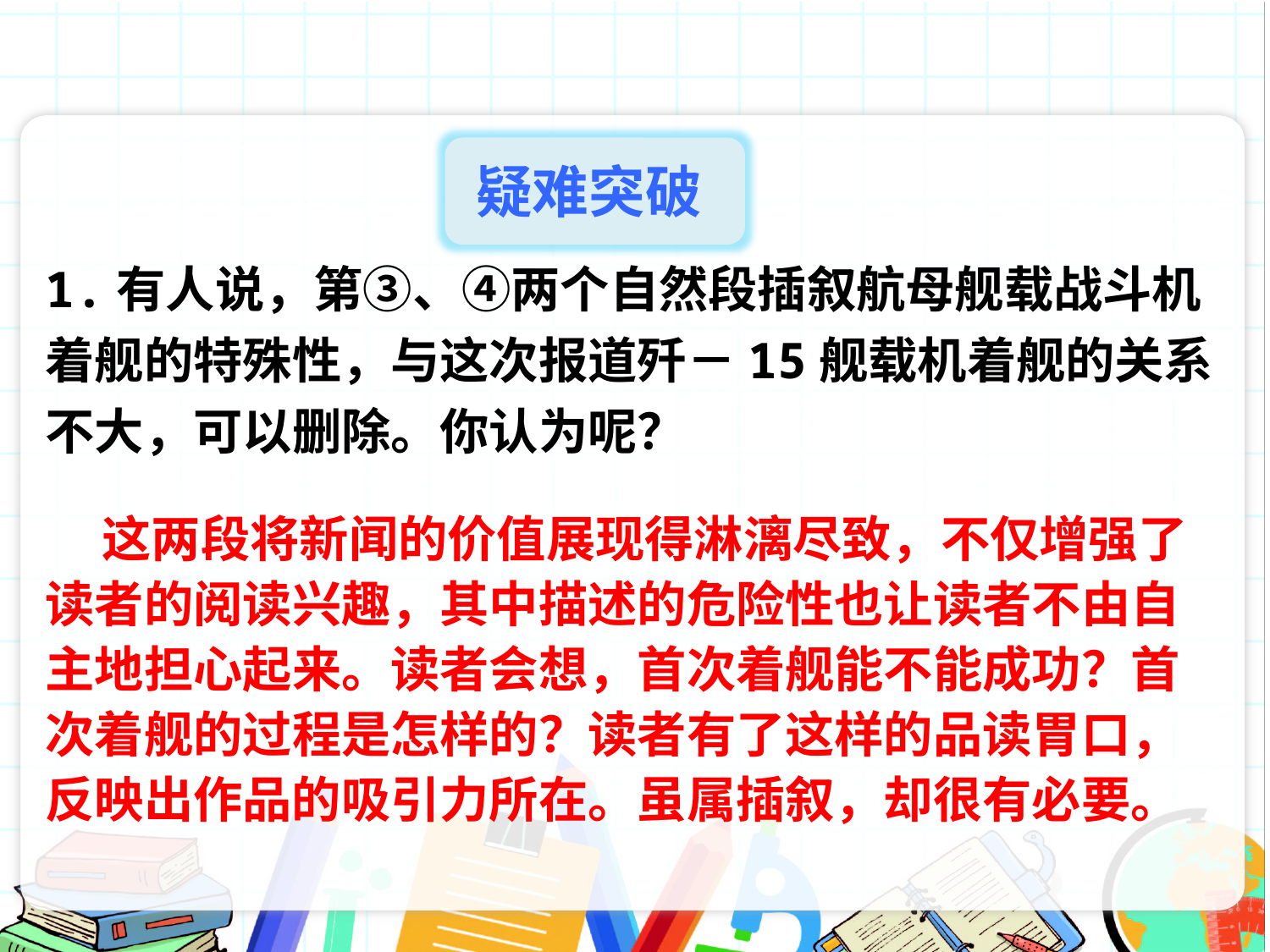

疑难突破
1.有人说，第③、④两个自然段插叙航母舰载战斗机着舰的特殊性，与这次报道歼－15舰载机着舰的关系不大，可以删除。你认为呢？
    这两段将新闻的价值展现得淋漓尽致，不仅增强了读者的阅读兴趣，其中描述的危险性也让读者不由自主地担心起来。读者会想，首次着舰能不能成功？首次着舰的过程是怎样的？读者有了这样的品读胃口，反映出作品的吸引力所在。虽属插叙，却很有必要。